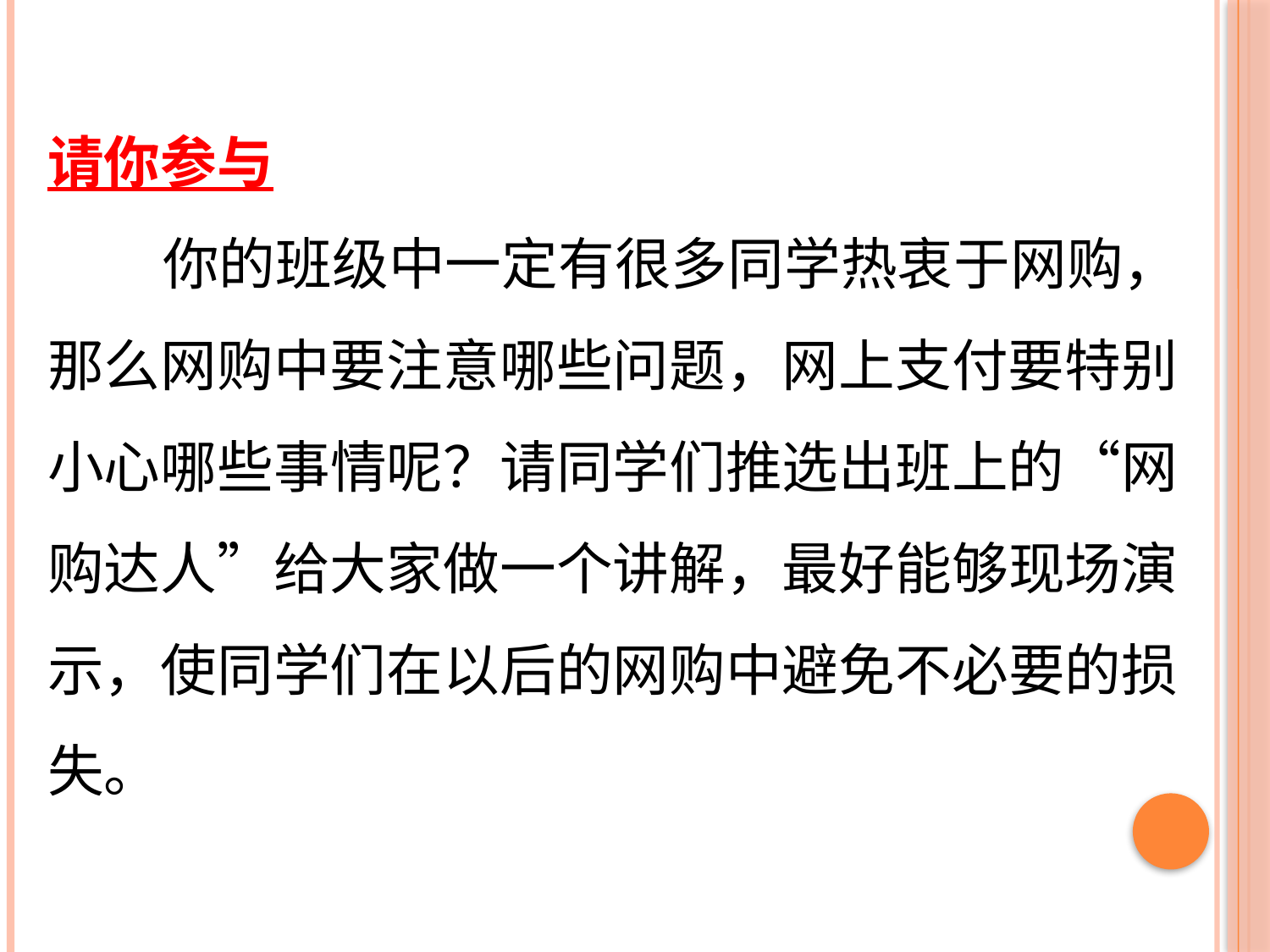

请你参与
        你的班级中一定有很多同学热衷于网购，那么网购中要注意哪些问题，网上支付要特别小心哪些事情呢？请同学们推选出班上的“网购达人”给大家做一个讲解，最好能够现场演
示，使同学们在以后的网购中避免不必要的损失。